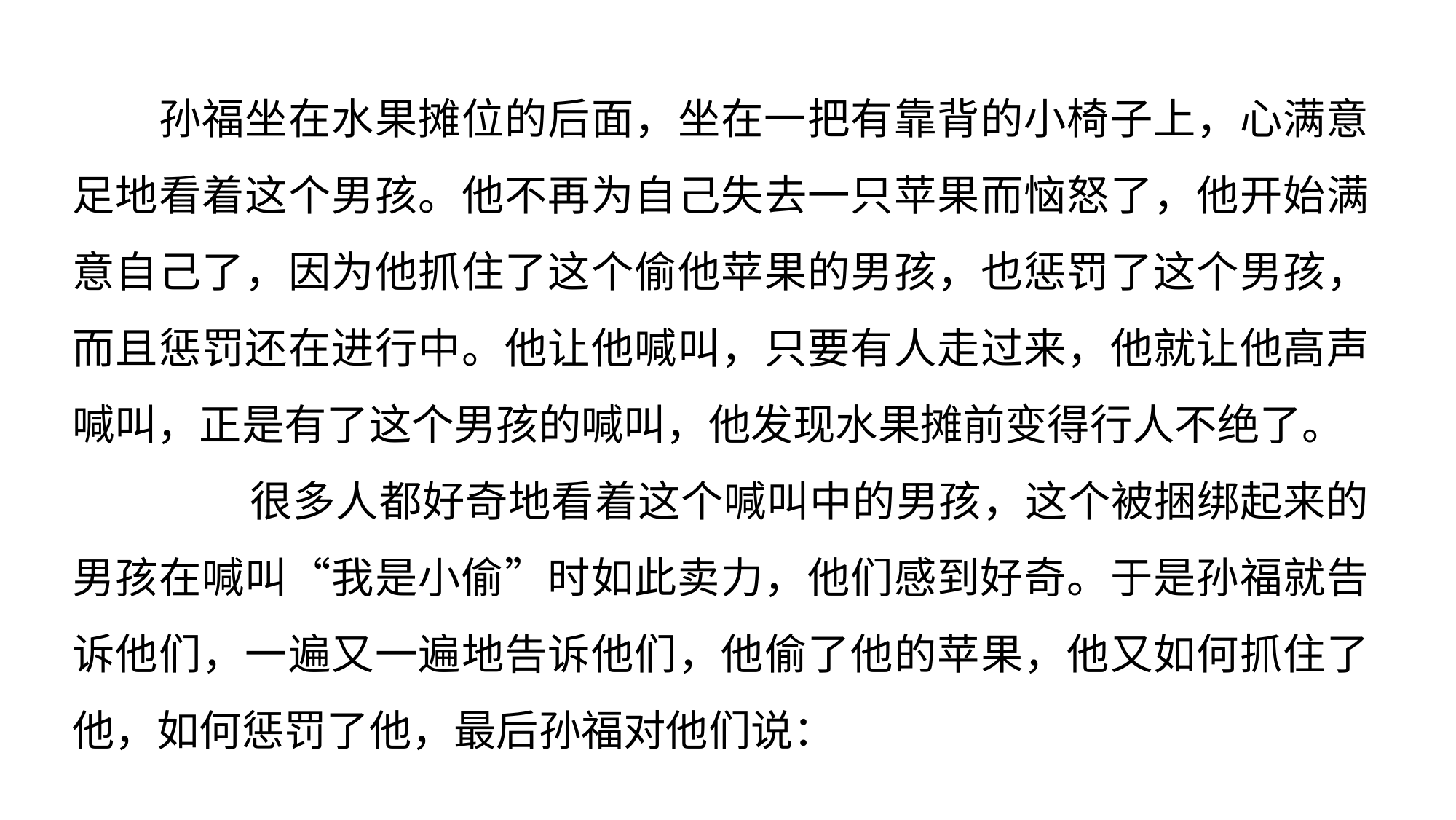

孙福坐在水果摊位的后面，坐在一把有靠背的小椅子上，心满意足地看着这个男孩。他不再为自己失去一只苹果而恼怒了，他开始满意自己了，因为他抓住了这个偷他苹果的男孩，也惩罚了这个男孩，而且惩罚还在进行中。他让他喊叫，只要有人走过来，他就让他高声喊叫，正是有了这个男孩的喊叫，他发现水果摊前变得行人不绝了。
        很多人都好奇地看着这个喊叫中的男孩，这个被捆绑起来的男孩在喊叫“我是小偷”时如此卖力，他们感到好奇。于是孙福就告诉他们，一遍又一遍地告诉他们，他偷了他的苹果，他又如何抓住了他，如何惩罚了他，最后孙福对他们说：